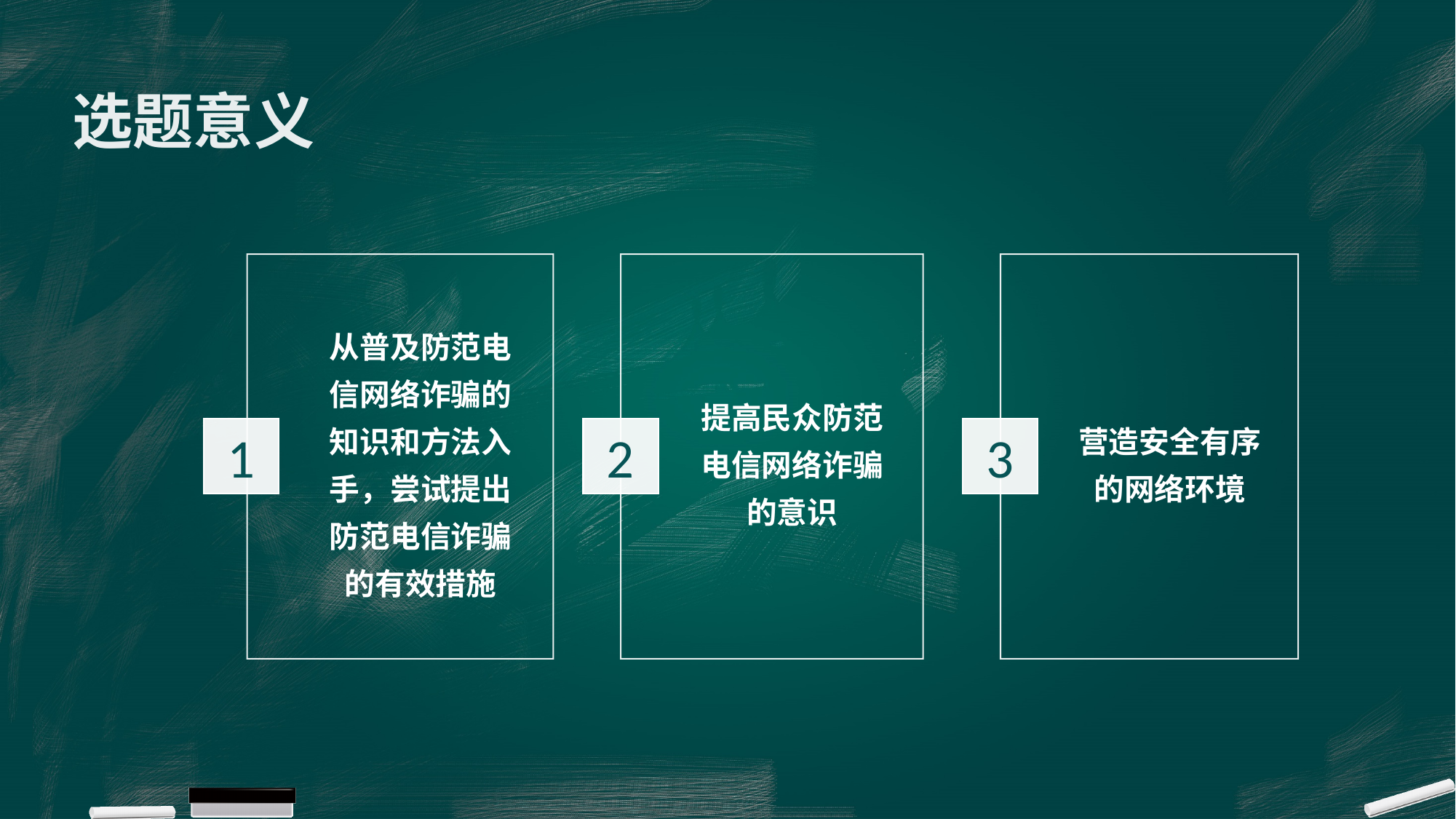

# 选题意义
从普及防范电信网络诈骗的知识和方法入手，尝试提出防范电信诈骗的有效措施
提高民众防范电信网络诈骗的意识
营造安全有序的网络环境
1
2
3